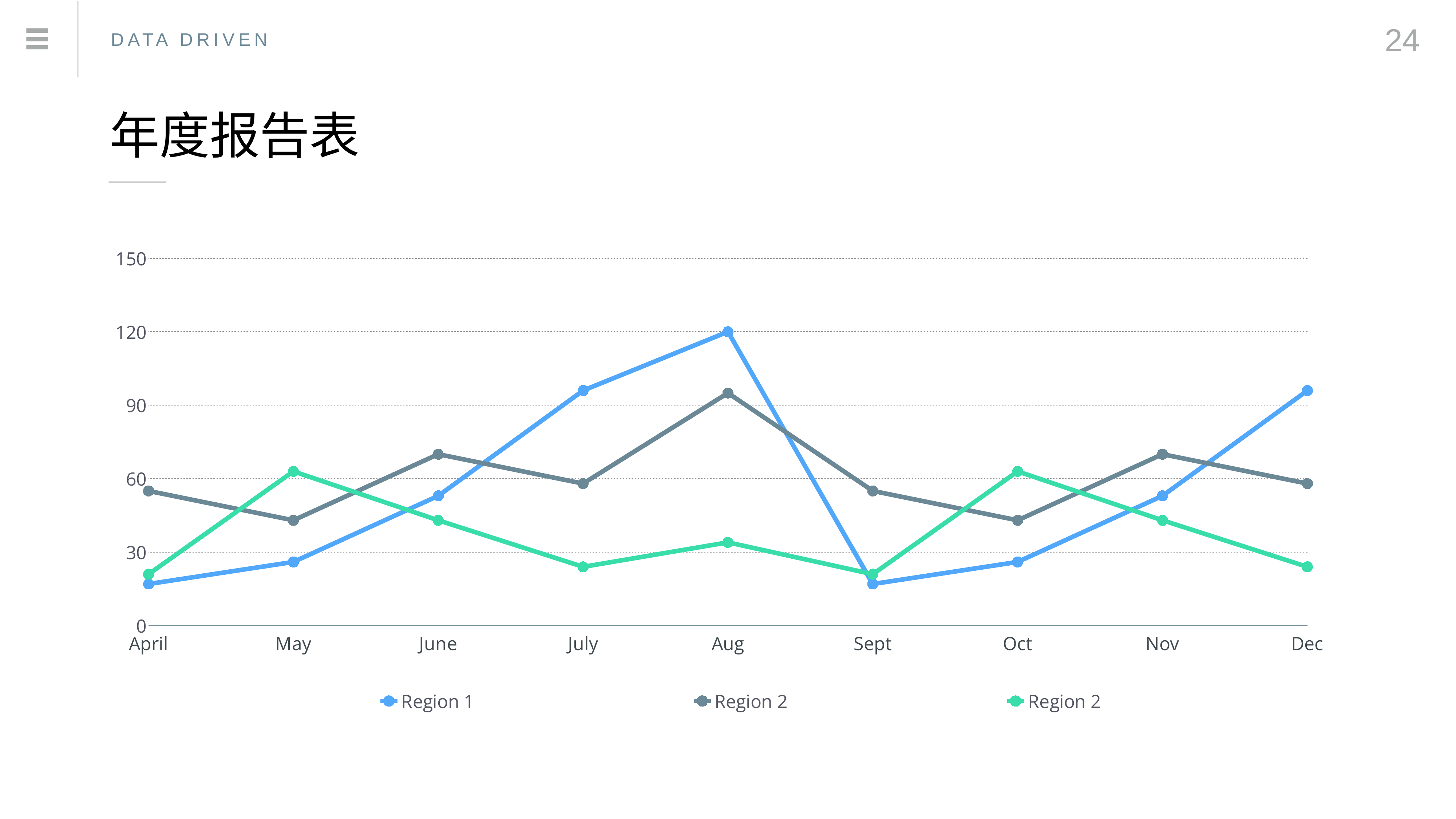

24
DATA DRIVEN
年度报告表

### Chart:

| Category | Region 1 | Region 2 | Region 2 |
|---|---|---|---|
| April | 17.0 | 55.0 | 21.0 |
| May | 26.0 | 43.0 | 63.0 |
| June | 53.0 | 70.0 | 43.0 |
| July | 96.0 | 58.0 | 24.0 |
| Aug | 120.0 | 95.0 | 34.0 |
| Sept | 17.0 | 55.0 | 21.0 |
| Oct | 26.0 | 43.0 | 63.0 |
| Nov | 53.0 | 70.0 | 43.0 |
| Dec | 96.0 | 58.0 | 24.0 |